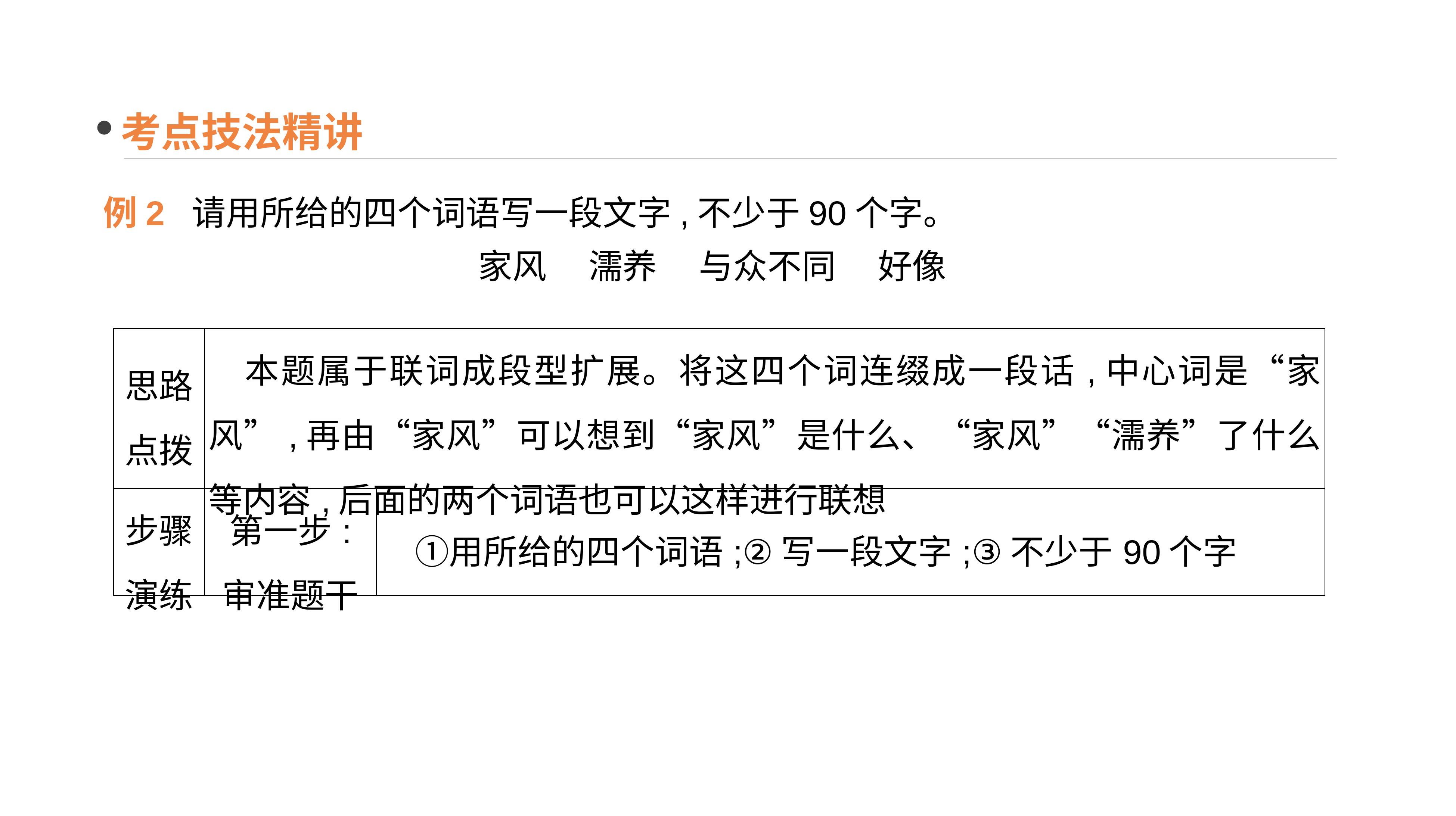

考点技法精讲

例2  请用所给的四个词语写一段文字,不少于90个字。
家风　 濡养　 与众不同　 好像

| 思路 点拨 | 本题属于联词成段型扩展。将这四个词连缀成一段话,中心词是“家风”,再由“家风”可以想到“家风”是什么、“家风”“濡养”了什么等内容,后面的两个词语也可以这样进行联想 |  |
| --- | --- | --- |
| 步骤 演练 | 第一步: 审准题干 | ①用所给的四个词语;②写一段文字;③不少于90个字 |